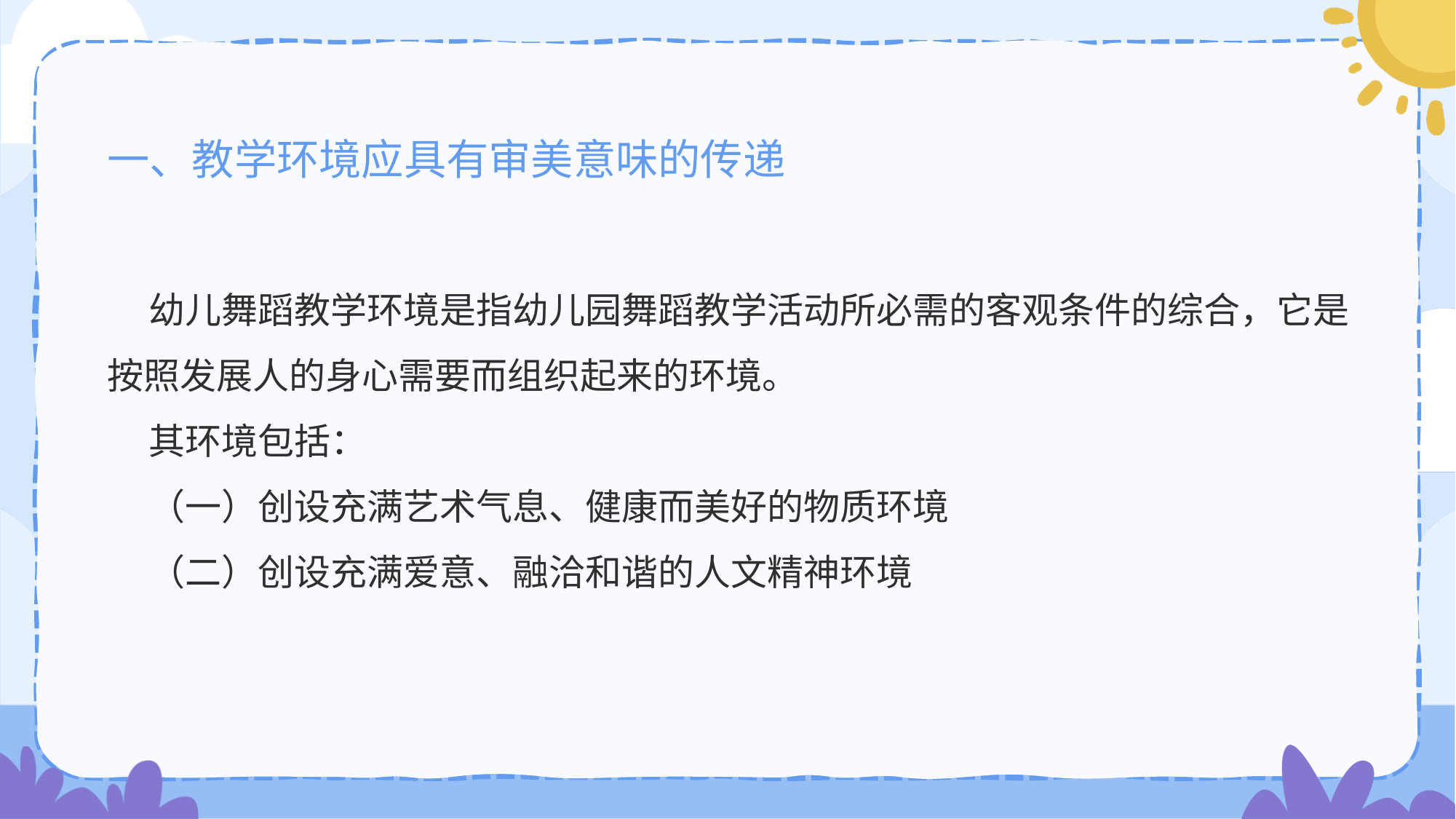

一、教学环境应具有审美意味的传递
    幼儿舞蹈教学环境是指幼儿园舞蹈教学活动所必需的客观条件的综合，它是按照发展人的身心需要而组织起来的环境。
    其环境包括：
    （一）创设充满艺术气息、健康而美好的物质环境
    （二）创设充满爱意、融洽和谐的人文精神环境